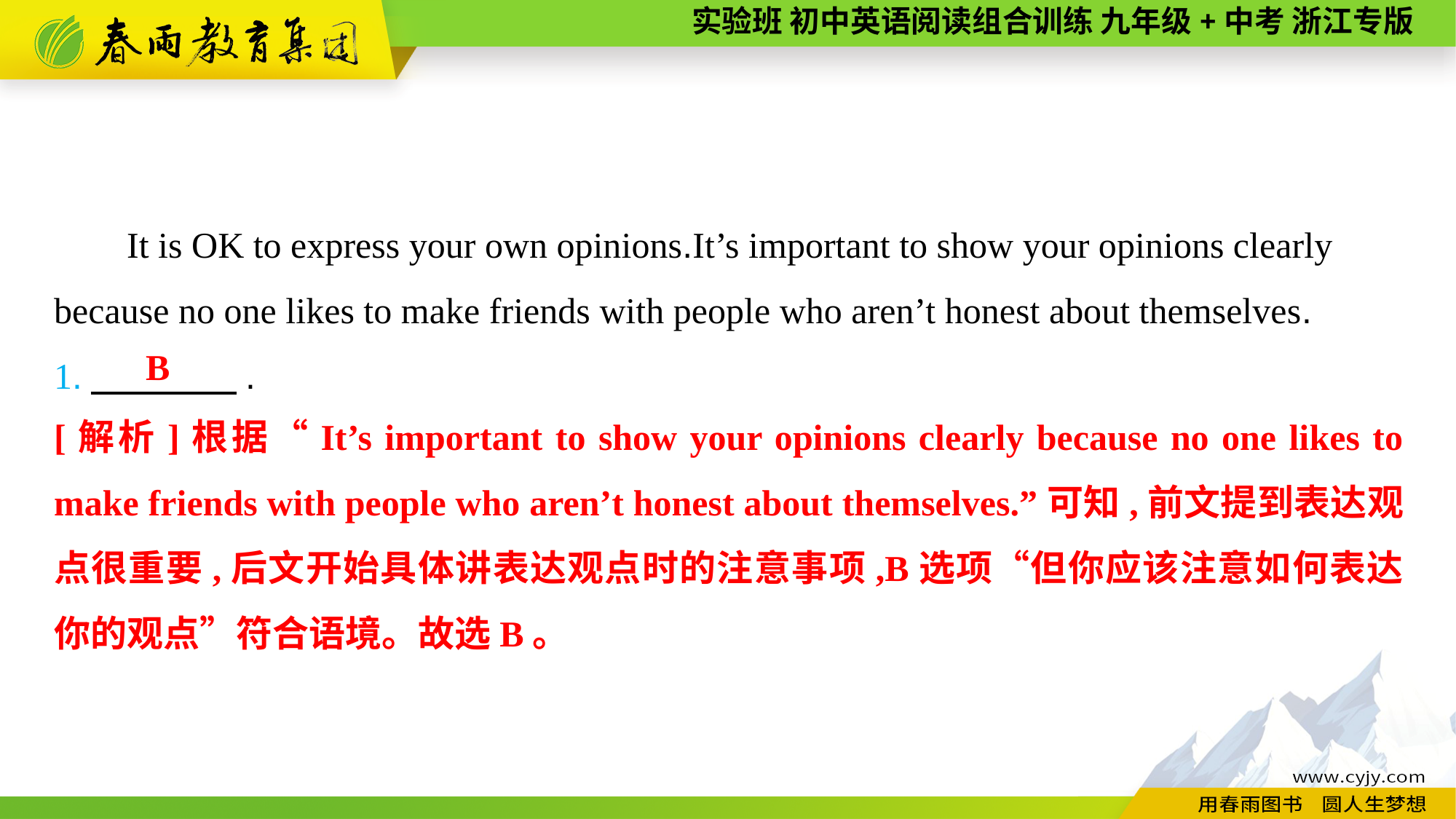

It is OK to express your own opinions.It’s important to show your opinions clearly because no one likes to make friends with people who aren’t honest about themselves.
1.　　　　.
B
[解析]根据“It’s important to show your opinions clearly because no one likes to make friends with people who aren’t honest about themselves.”可知,前文提到表达观点很重要,后文开始具体讲表达观点时的注意事项,B选项“但你应该注意如何表达你的观点”符合语境。故选B。